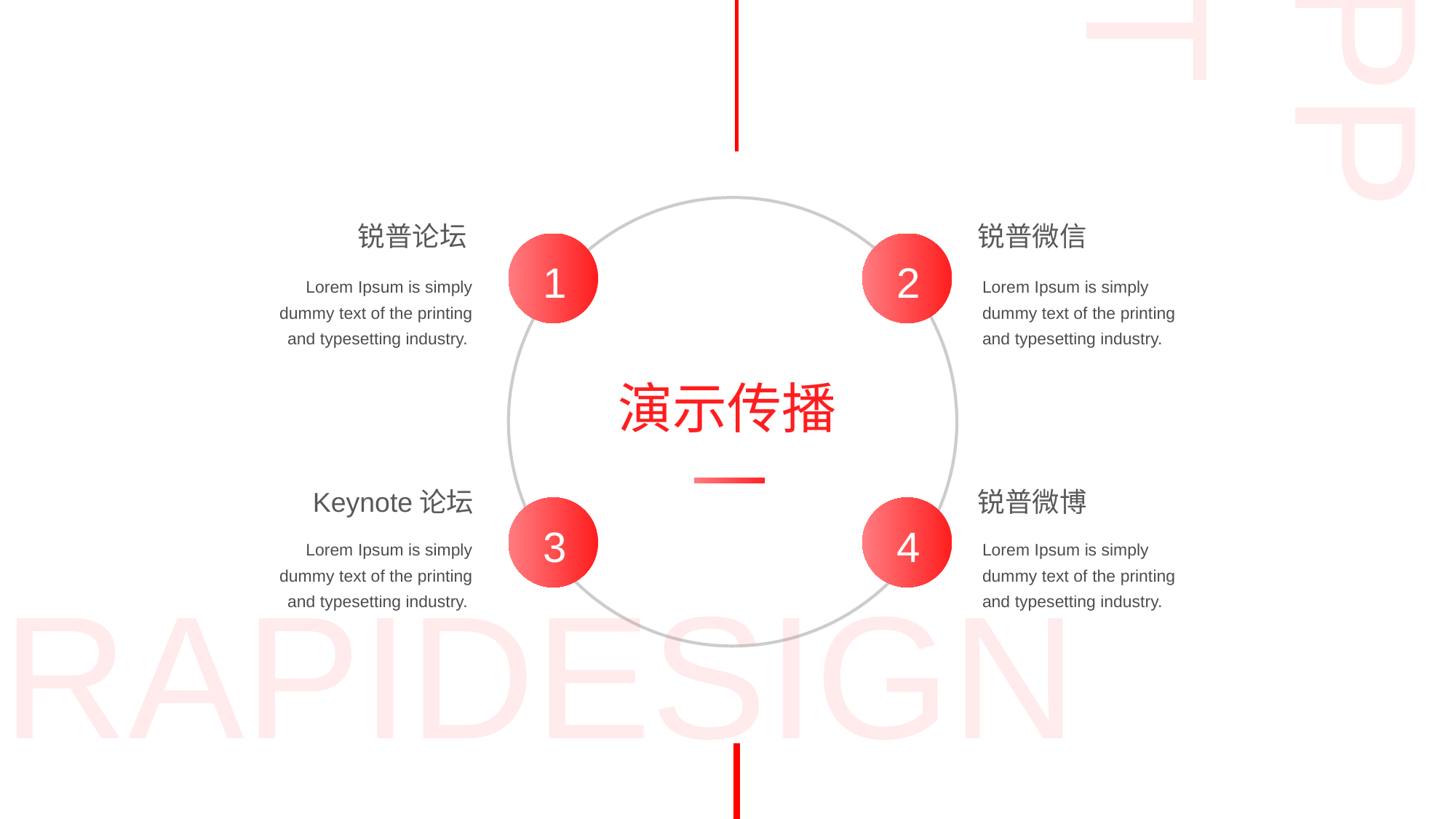

PPT

锐普论坛
1
Lorem Ipsum is simply dummy text of the printing and typesetting industry.
锐普微信
2
Lorem Ipsum is simply dummy text of the printing and typesetting industry.
演示传播

Keynote论坛
3
Lorem Ipsum is simply dummy text of the printing and typesetting industry.
锐普微博
4
Lorem Ipsum is simply dummy text of the printing and typesetting industry.
RAPIDESIGN